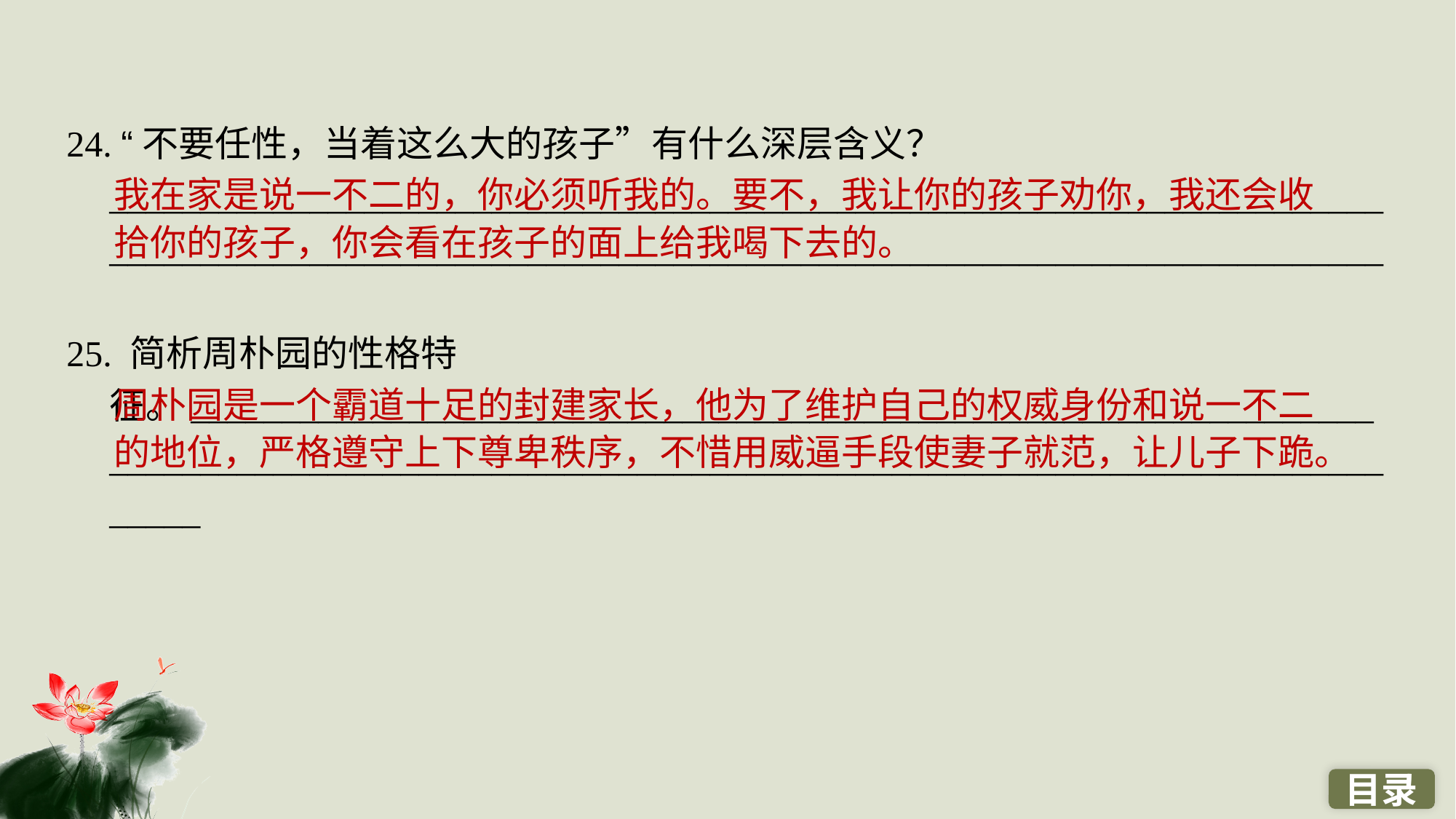

24. “不要任性，当着这么大的孩子”有什么深层含义？____________________________________________________________________________________________________________________________________________

25. 简析周朴园的性格特征。____________________________________________________________________________________________________________________________________________
我在家是说一不二的，你必须听我的。要不，我让你的孩子劝你，我还会收拾你的孩子，你会看在孩子的面上给我喝下去的。
周朴园是一个霸道十足的封建家长，他为了维护自己的权威身份和说一不二的地位，严格遵守上下尊卑秩序，不惜用威逼手段使妻子就范，让儿子下跪。